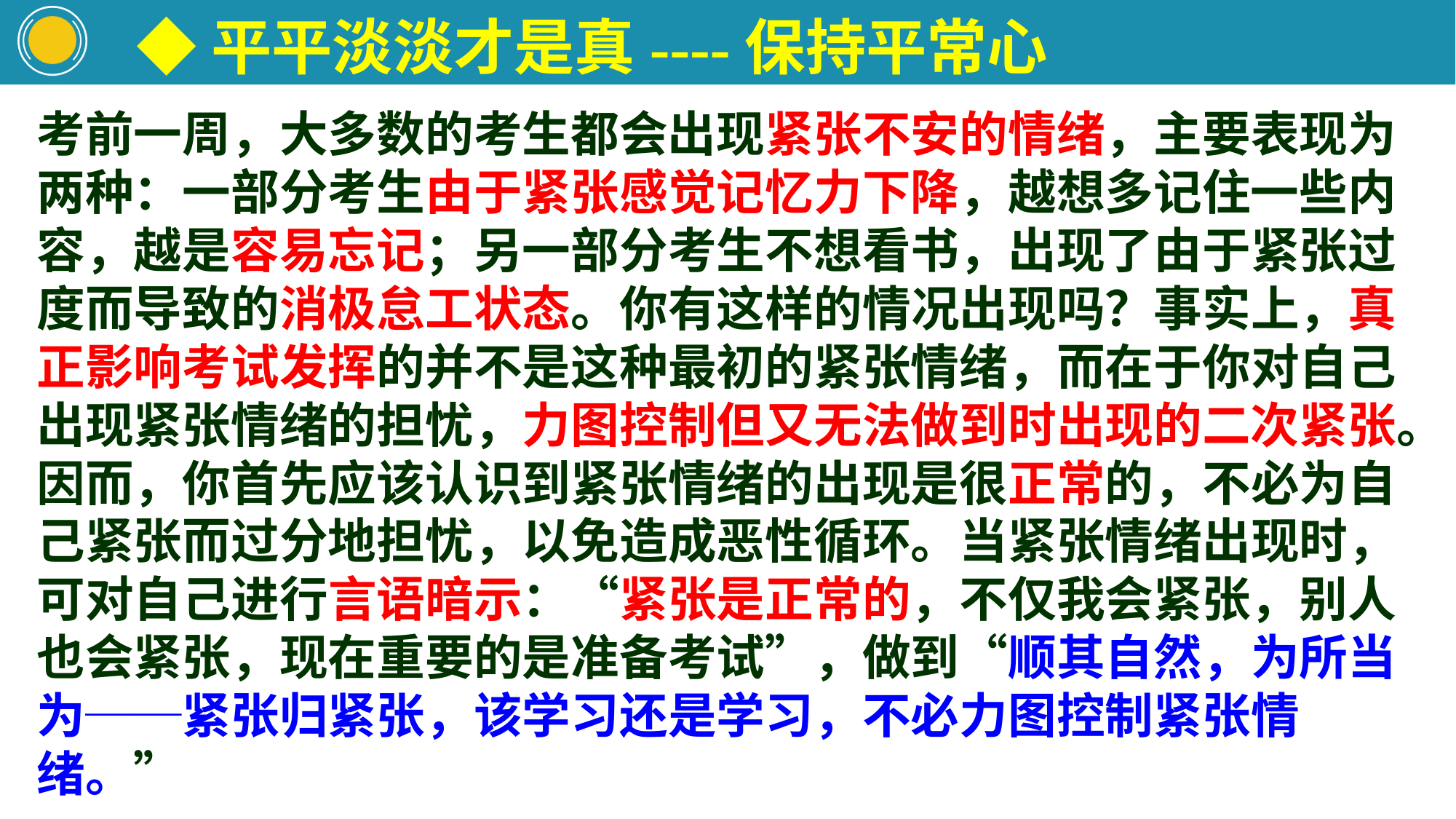

◆平平淡淡才是真----保持平常心
考前一周，大多数的考生都会出现紧张不安的情绪，主要表现为两种：一部分考生由于紧张感觉记忆力下降，越想多记住一些内容，越是容易忘记；另一部分考生不想看书，出现了由于紧张过度而导致的消极怠工状态。你有这样的情况出现吗？事实上，真正影响考试发挥的并不是这种最初的紧张情绪，而在于你对自己出现紧张情绪的担忧，力图控制但又无法做到时出现的二次紧张。因而，你首先应该认识到紧张情绪的出现是很正常的，不必为自己紧张而过分地担忧，以免造成恶性循环。当紧张情绪出现时，可对自己进行言语暗示：“紧张是正常的，不仅我会紧张，别人也会紧张，现在重要的是准备考试”，做到“顺其自然，为所当为──紧张归紧张，该学习还是学习，不必力图控制紧张情绪。”